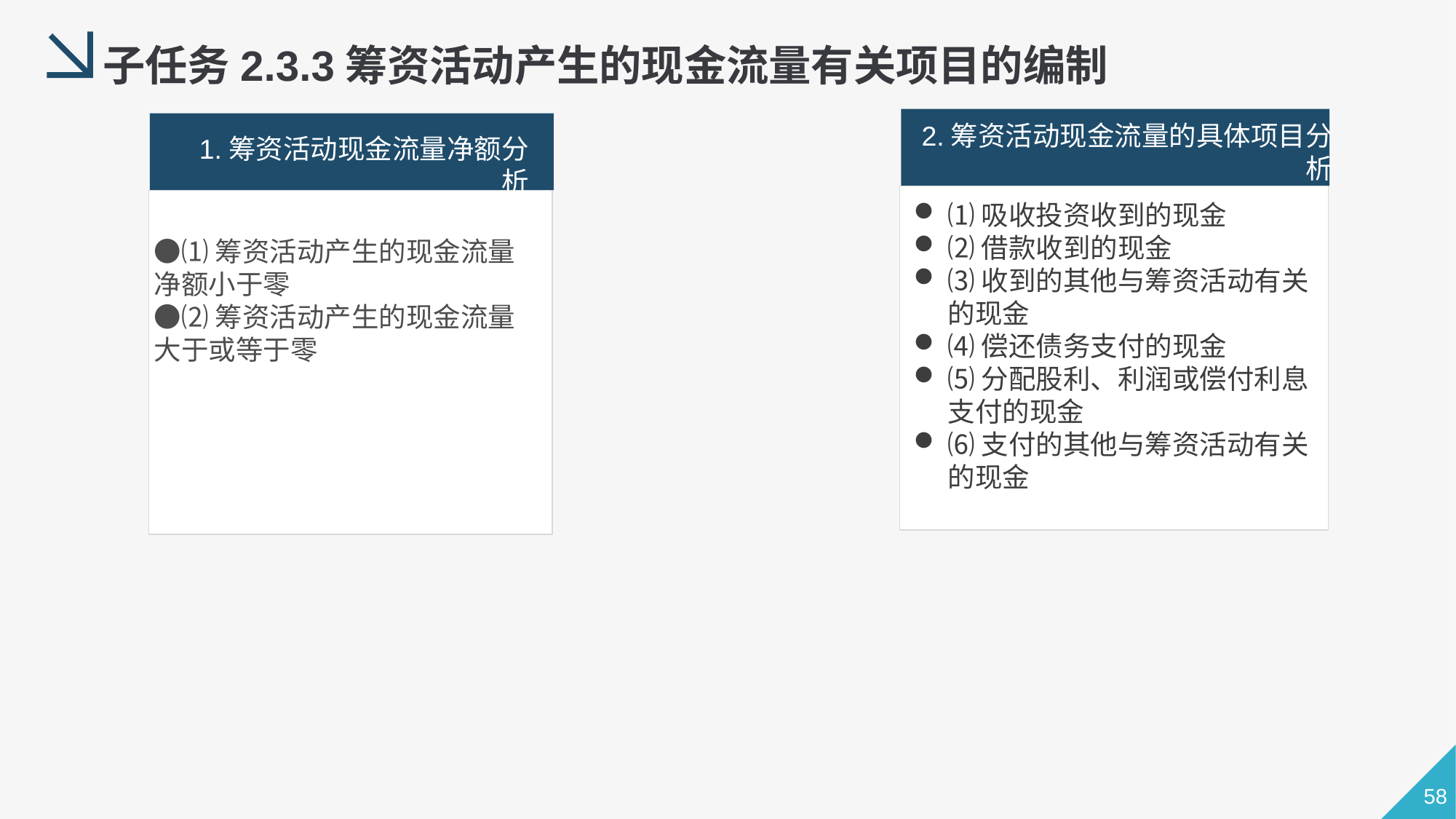

子任务2.3.3筹资活动产生的现金流量有关项目的编制

2.筹资活动现金流量的具体项目分析
1.筹资活动现金流量净额分析
⑴吸收投资收到的现金
⑵借款收到的现金
⑶收到的其他与筹资活动有关的现金
⑷偿还债务支付的现金
⑸分配股利、利润或偿付利息支付的现金
⑹支付的其他与筹资活动有关的现金

●⑴筹资活动产生的现金流量净额小于零
●⑵筹资活动产生的现金流量大于或等于零